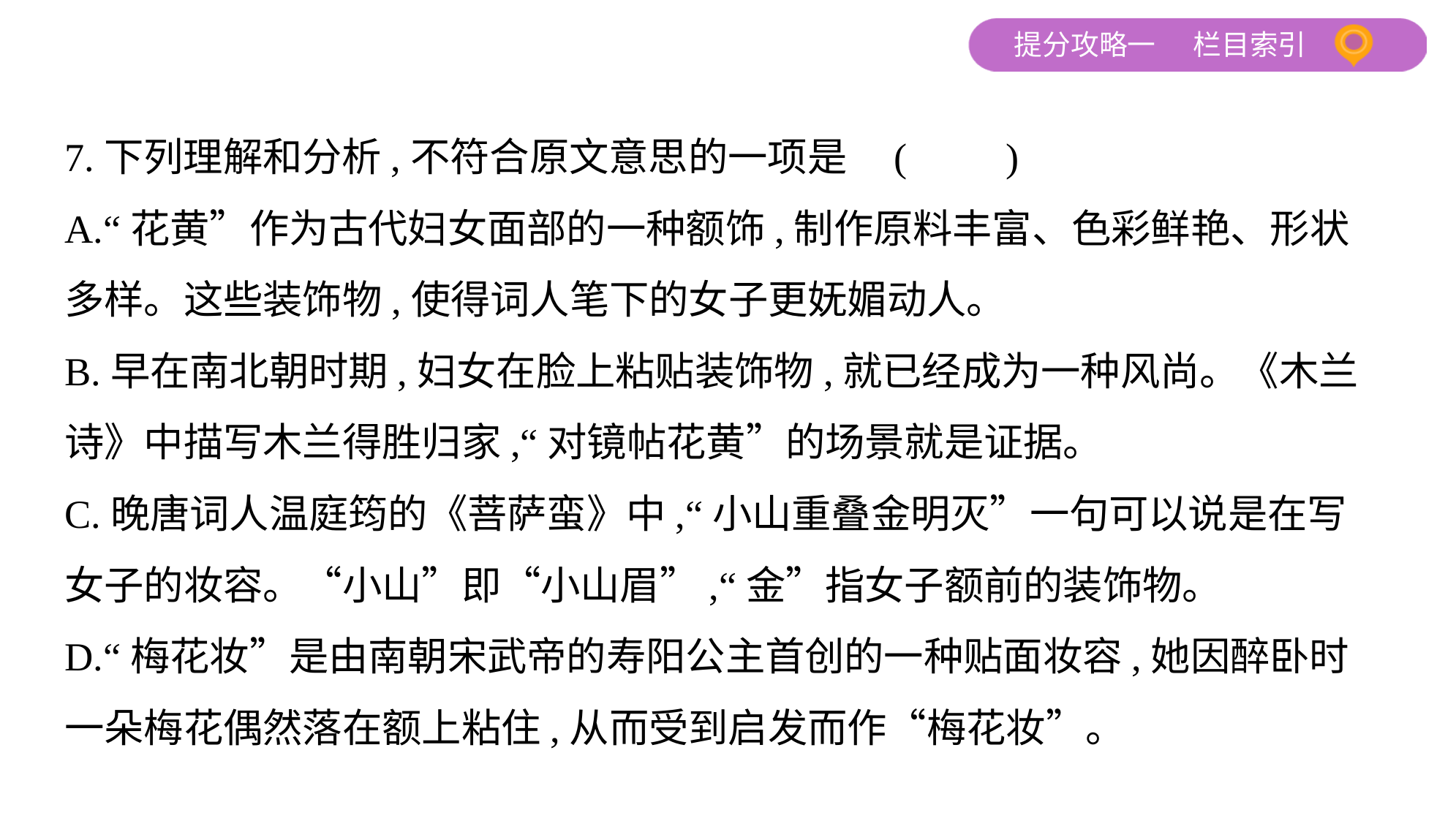

7.下列理解和分析,不符合原文意思的一项是 (　　)
A.“花黄”作为古代妇女面部的一种额饰,制作原料丰富、色彩鲜艳、形状
多样。这些装饰物,使得词人笔下的女子更妩媚动人。
B.早在南北朝时期,妇女在脸上粘贴装饰物,就已经成为一种风尚。《木兰
诗》中描写木兰得胜归家,“对镜帖花黄”的场景就是证据。
C.晚唐词人温庭筠的《菩萨蛮》中,“小山重叠金明灭”一句可以说是在写
女子的妆容。“小山”即“小山眉”,“金”指女子额前的装饰物。
D.“梅花妆”是由南朝宋武帝的寿阳公主首创的一种贴面妆容,她因醉卧时
一朵梅花偶然落在额上粘住,从而受到启发而作“梅花妆”。